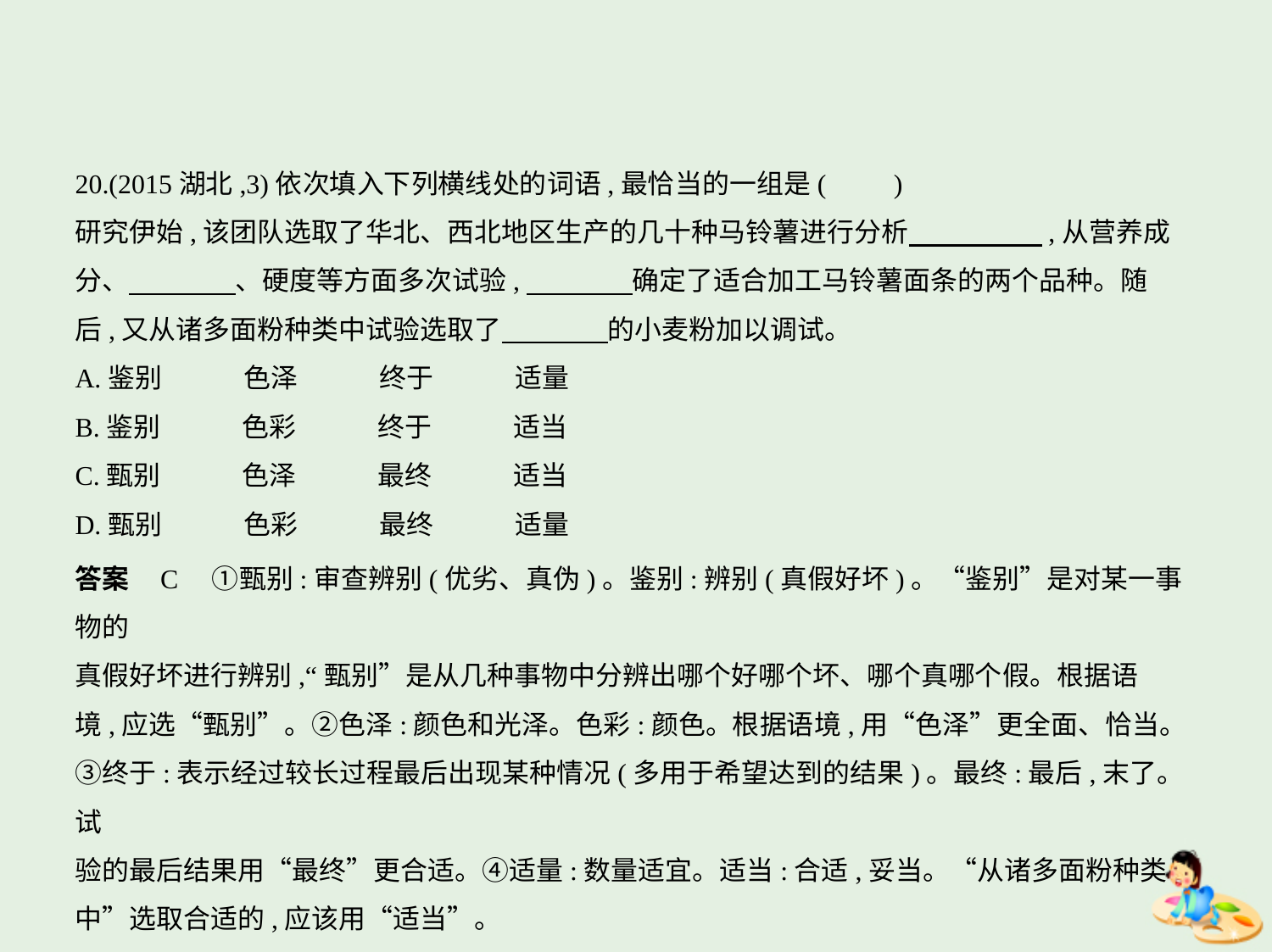

20.(2015湖北,3)依次填入下列横线处的词语,最恰当的一组是(　　)
研究伊始,该团队选取了华北、西北地区生产的几十种马铃薯进行分析　　　　    ,从营养成
分、　　　    、硬度等方面多次试验,　　　    确定了适合加工马铃薯面条的两个品种。随
后,又从诸多面粉种类中试验选取了　　　    的小麦粉加以调试。
A.鉴别　　　色泽　　　终于　　　适量
B.鉴别　　　色彩　　　终于　　　适当
C.甄别　　　色泽　　　最终　　　适当
D.甄别　　　色彩　　　最终　　　适量
答案    C　①甄别:审查辨别(优劣、真伪)。鉴别:辨别(真假好坏)。“鉴别”是对某一事物的
真假好坏进行辨别,“甄别”是从几种事物中分辨出哪个好哪个坏、哪个真哪个假。根据语
境,应选“甄别”。②色泽:颜色和光泽。色彩:颜色。根据语境,用“色泽”更全面、恰当。
③终于:表示经过较长过程最后出现某种情况(多用于希望达到的结果)。最终:最后,末了。试
验的最后结果用“最终”更合适。④适量:数量适宜。适当:合适,妥当。“从诸多面粉种类
中”选取合适的,应该用“适当”。